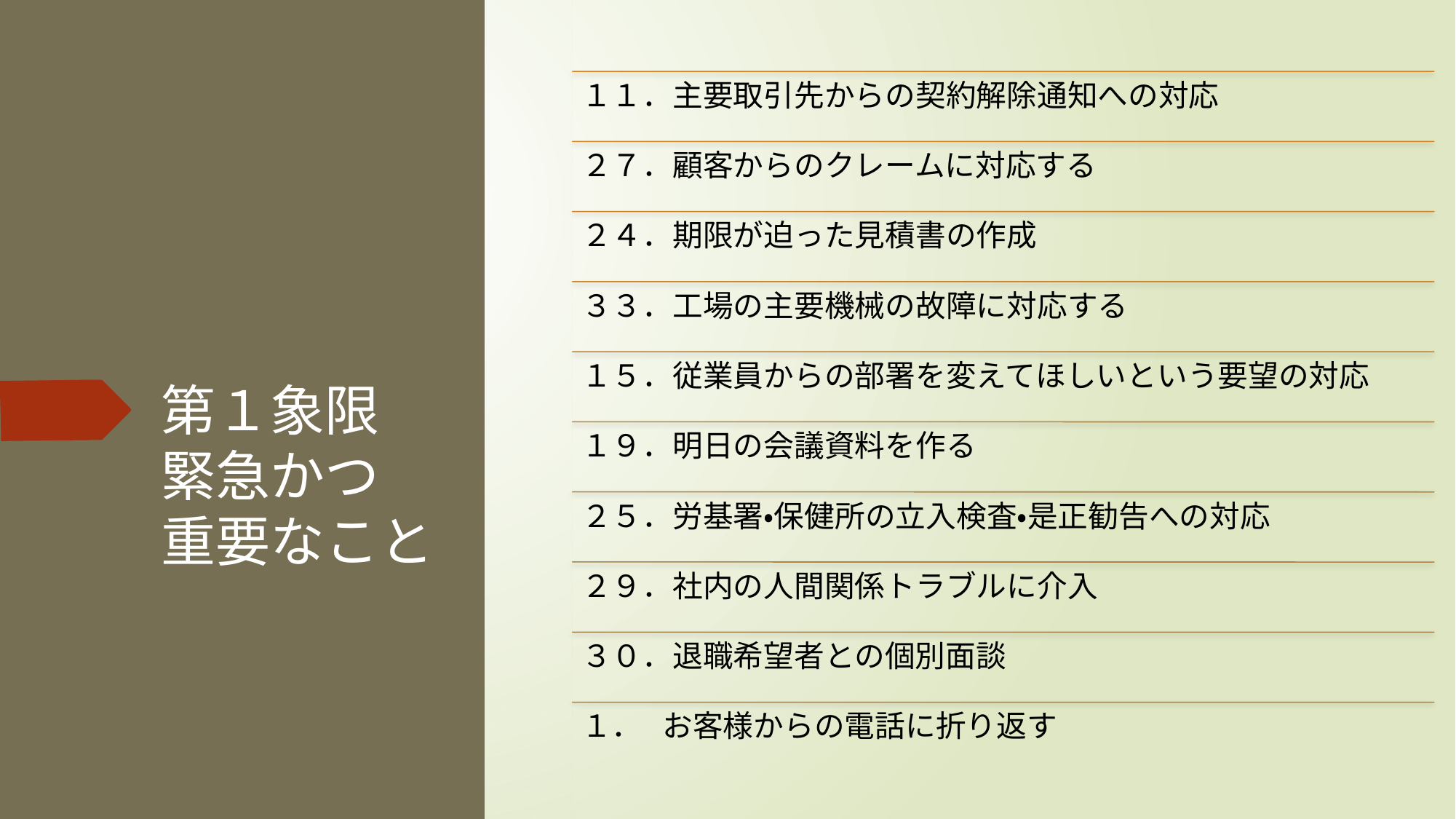

１１．主要取引先からの契約解除通知への対応
２７．顧客からのクレームに対応する
２４．期限が迫った見積書の作成
３３．工場の主要機械の故障に対応する
１５．従業員からの部署を変えてほしいという要望の対応
１９．明日の会議資料を作る
２５．労基署・保健所の立入検査・是正勧告への対応
２９．社内の人間関係トラブルに介入
３０．退職希望者との個別面談
１．   お客様からの電話に折り返す
# 第１象限 緊急かつ 重要なこと